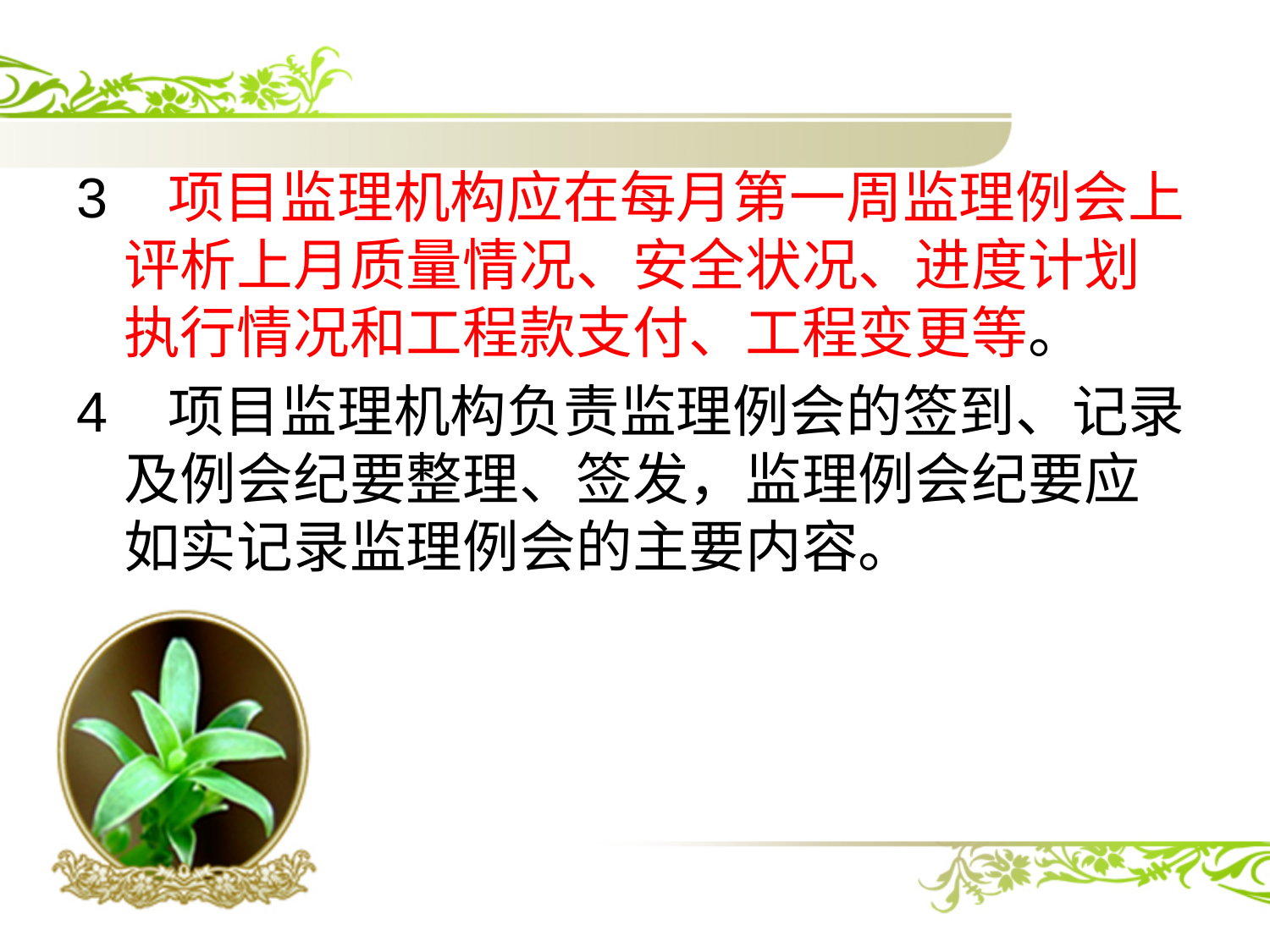

3   项目监理机构应在每月第一周监理例会上评析上月质量情况、安全状况、进度计划执行情况和工程款支付、工程变更等。
4   项目监理机构负责监理例会的签到、记录及例会纪要整理、签发，监理例会纪要应如实记录监理例会的主要内容。